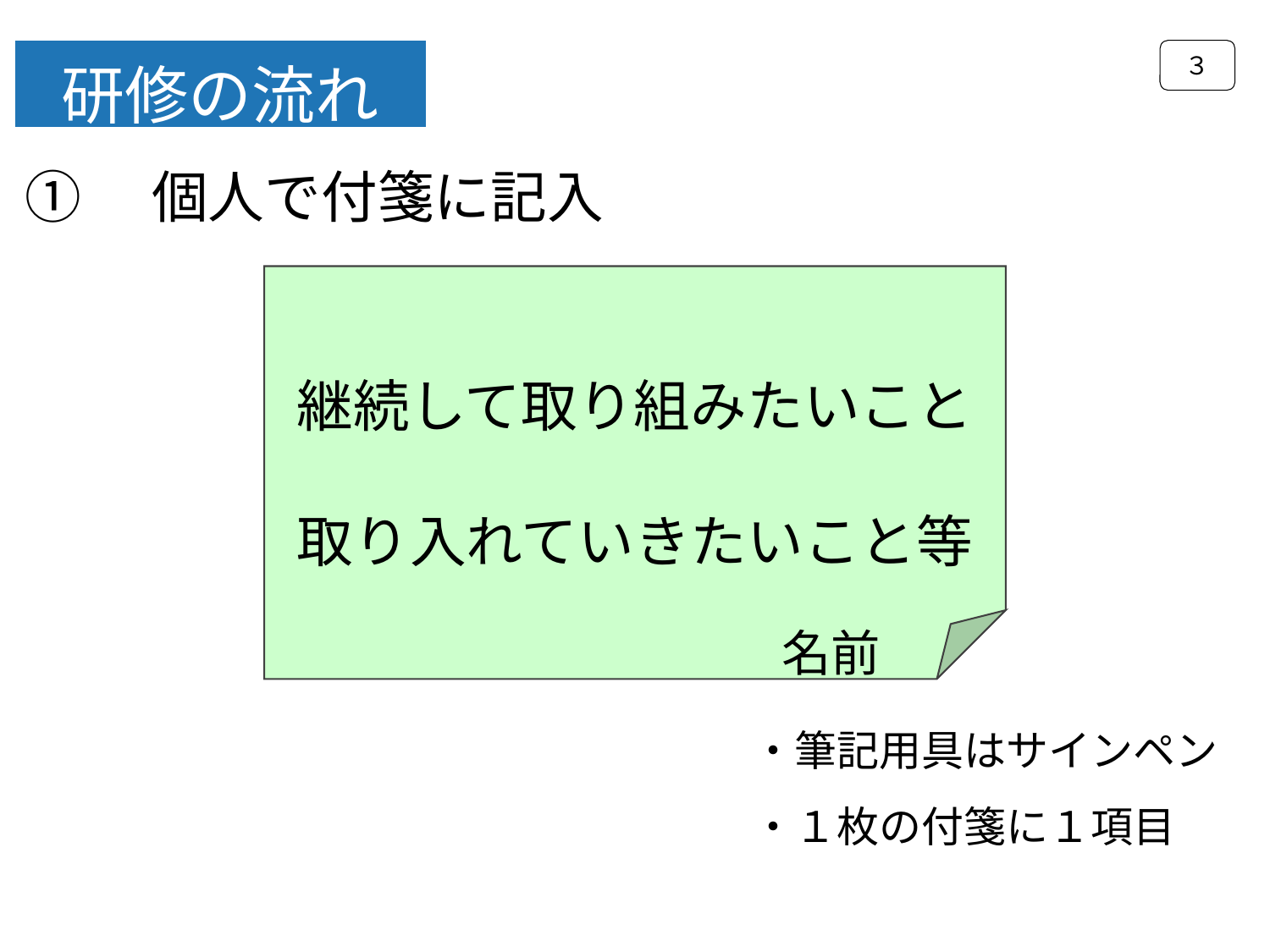

３
研修の流れ
①　個人で付箋に記入

継続して取り組みたいこと

取り入れていきたいこと等

名前
・筆記用具はサインペン
・１枚の付箋に１項目